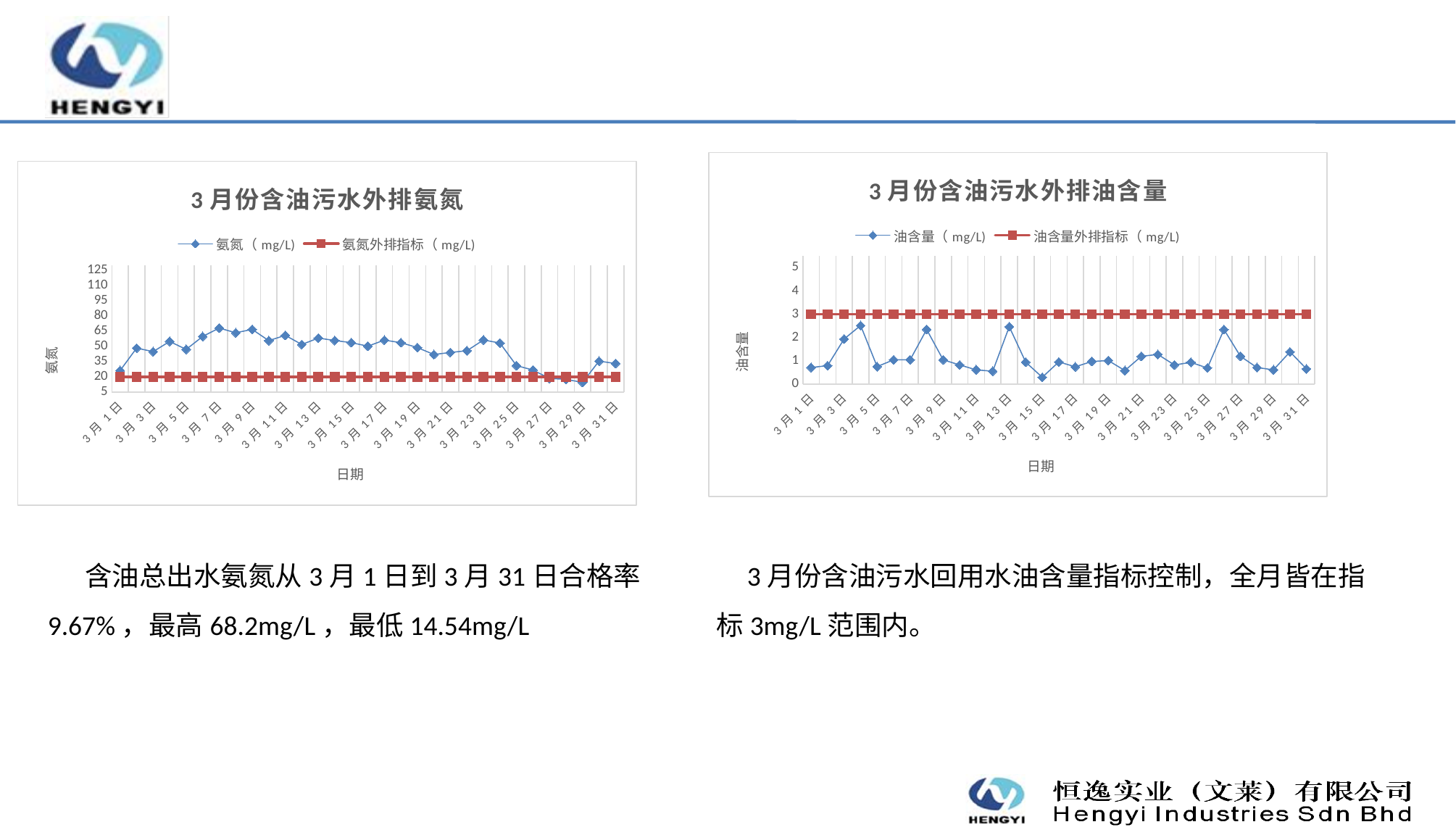

### Chart: 3月份含油污水外排油含量

| Category | 油含量（mg/L) | 油含量外排指标（mg/L) |
|---|---|---|
| 43891 | 0.72 | 3.0 |
| 43892 | 0.8 | 3.0 |
| 43893 | 1.94 | 3.0 |
| 43894 | 2.52 | 3.0 |
| 43895 | 0.76 | 3.0 |
| 43896 | 1.05 | 3.0 |
| 43897 | 1.05 | 3.0 |
| 43898 | 2.35 | 3.0 |
| 43899 | 1.05 | 3.0 |
| 43900 | 0.83 | 3.0 |
| 43901 | 0.62 | 3.0 |
| 43902 | 0.56 | 3.0 |
| 43903 | 2.47 | 3.0 |
| 43904 | 0.95 | 3.0 |
| 43905 | 0.3 | 3.0 |
| 43906 | 0.96 | 3.0 |
| 43907 | 0.75 | 3.0 |
| 43908 | 0.98 | 3.0 |
| 43909 | 1.02 | 3.0 |
| 43910 | 0.59 | 3.0 |
| 43911 | 1.2 | 3.0 |
| 43912 | 1.28 | 3.0 |
| 43913 | 0.83 | 3.0 |
| 43914 | 0.94 | 3.0 |
| 43915 | 0.7 | 3.0 |
| 43916 | 2.35 | 3.0 |
| 43917 | 1.2 | 3.0 |
| 43918 | 0.72 | 3.0 |
| 43919 | 0.62 | 3.0 |
| 43920 | 1.39 | 3.0 |
| 43921 | 0.66 | 3.0 |

### Chart: 3月份含油污水外排氨氮

| Category | 氨氮（mg/L) | 氨氮外排指标（mg/L) |
|---|---|---|
| 43891 | 26.3 | 20.0 |
| 43892 | 48.4 | 20.0 |
| 43893 | 44.9 | 20.0 |
| 43894 | 55.0 | 20.0 |
| 43895 | 47.1 | 20.0 |
| 43896 | 59.9 | 20.0 |
| 43897 | 68.2 | 20.0 |
| 43898 | 63.6 | 20.0 |
| 43899 | 66.9 | 20.0 |
| 43900 | 55.8 | 20.0 |
| 43901 | 61.0 | 20.0 |
| 43902 | 52.0 | 20.0 |
| 43903 | 58.3 | 20.0 |
| 43904 | 55.9 | 20.0 |
| 43905 | 53.8 | 20.0 |
| 43906 | 50.3 | 20.0 |
| 43907 | 56.3 | 20.0 |
| 43908 | 53.8 | 20.0 |
| 43909 | 48.9 | 20.0 |
| 43910 | 42.1 | 20.0 |
| 43911 | 44.1 | 20.0 |
| 43912 | 45.8 | 20.0 |
| 43913 | 56.46 | 20.0 |
| 43914 | 53.44 | 20.0 |
| 43915 | 31.13 | 20.0 |
| 43916 | 26.74 | 20.0 |
| 43917 | 18.41 | 20.0 |
| 43918 | 17.58 | 20.0 |
| 43919 | 14.54 | 20.0 |
| 43920 | 35.57 | 20.0 |
| 43921 | 33.16 | 20.0 |
     含油总出水氨氮从3月1日到3月31日合格率9.67%，最高68.2mg/L，最低14.54mg/L
     3月份含油污水回用水油含量指标控制，全月皆在指标3mg/L范围内。